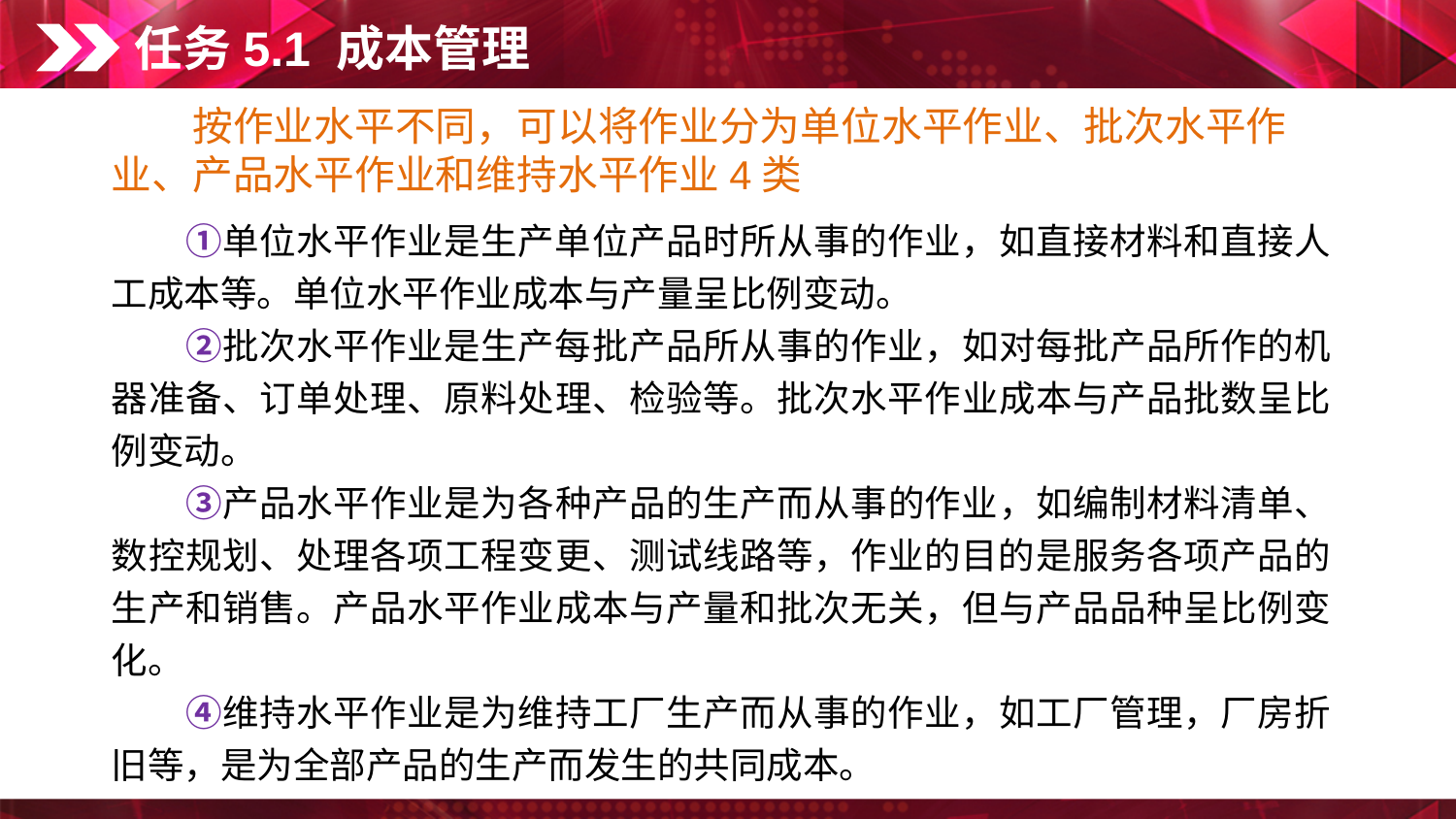

任务5.1 成本管理

　　按作业水平不同，可以将作业分为单位水平作业、批次水平作业、产品水平作业和维持水平作业4类
　　①单位水平作业是生产单位产品时所从事的作业，如直接材料和直接人工成本等。单位水平作业成本与产量呈比例变动。
　　②批次水平作业是生产每批产品所从事的作业，如对每批产品所作的机器准备、订单处理、原料处理、检验等。批次水平作业成本与产品批数呈比例变动。
　　③产品水平作业是为各种产品的生产而从事的作业，如编制材料清单、数控规划、处理各项工程变更、测试线路等，作业的目的是服务各项产品的生产和销售。产品水平作业成本与产量和批次无关，但与产品品种呈比例变化。
　　④维持水平作业是为维持工厂生产而从事的作业，如工厂管理，厂房折旧等，是为全部产品的生产而发生的共同成本。